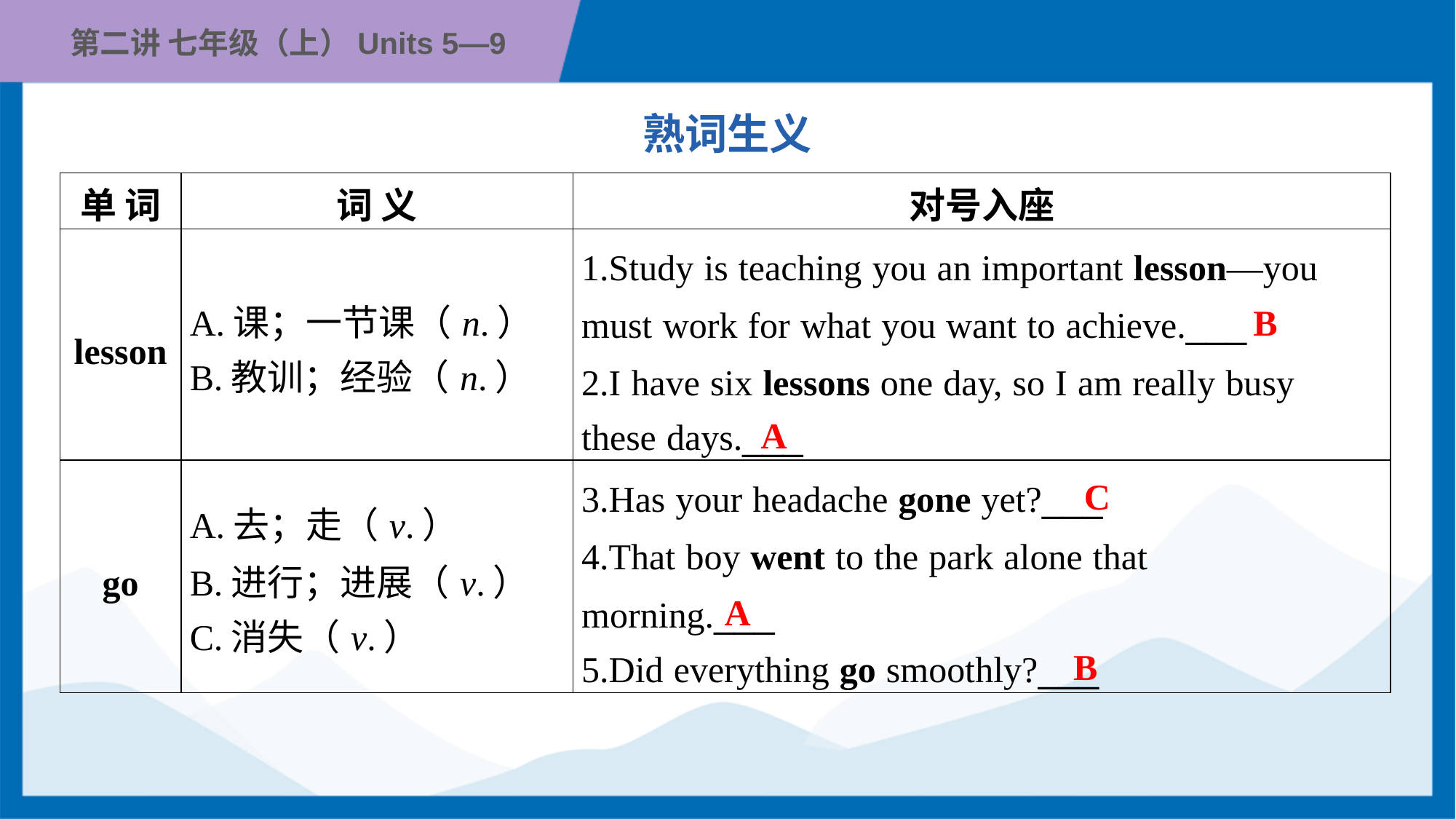

熟词生义
| 单 词 | 词 义 | 对号入座 |
| --- | --- | --- |
| lesson | A.课；一节课（n.） B.教训；经验（n.） | 1.Study is teaching you an important lesson—you must work for what you want to achieve.\_\_\_ 2.I have six lessons one day, so I am really busy these days.\_\_\_ |
| go | A.去；走（v.） B.进行；进展（v.） C.消失（v.） | 3.Has your headache gone yet?\_\_\_ 4.That boy went to the park alone that morning.\_\_\_ 5.Did everything go smoothly?\_\_\_ |
B
A
C
A
B